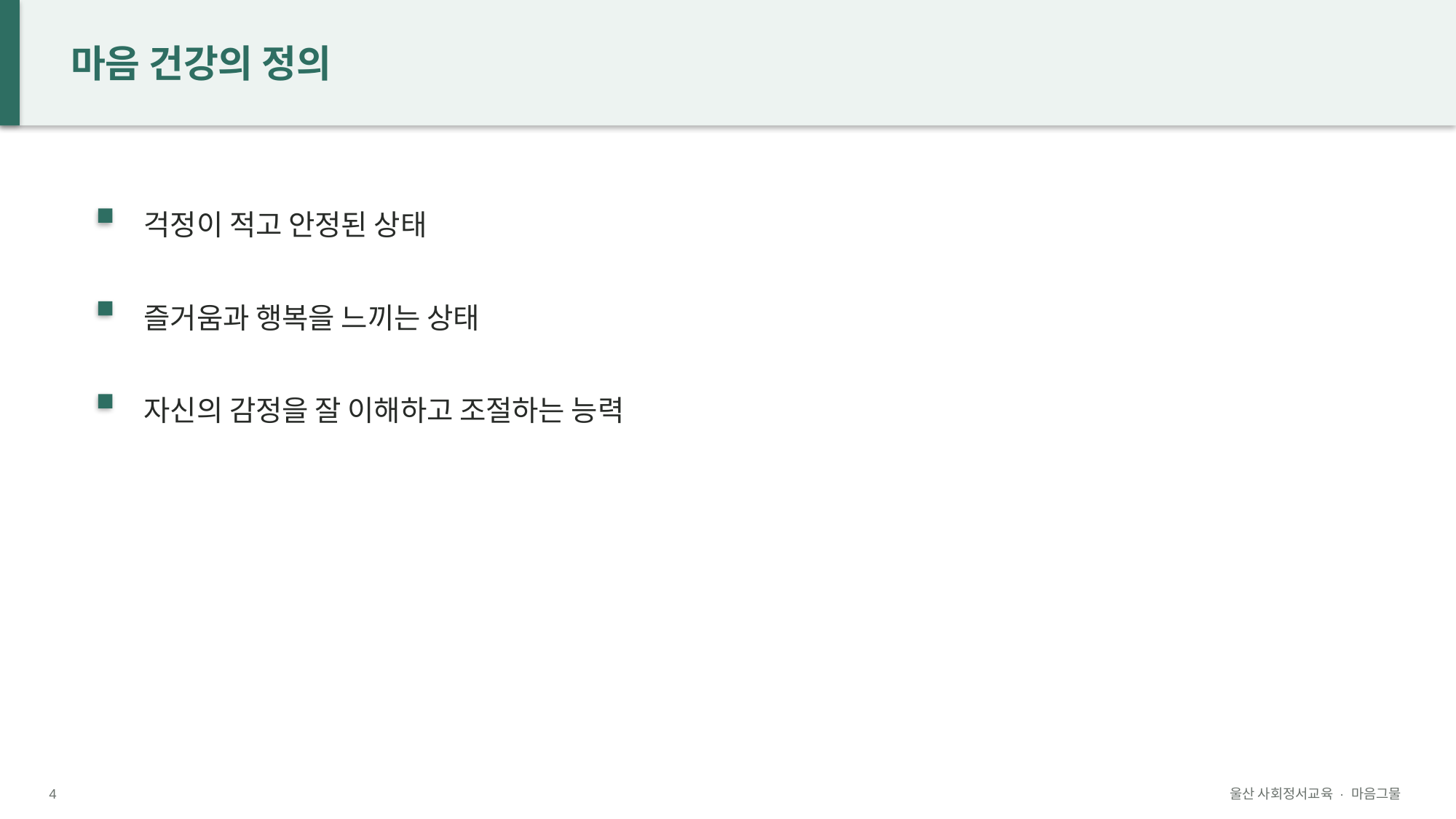

마음 건강의 정의
걱정이 적고 안정된 상태

즐거움과 행복을 느끼는 상태

자신의 감정을 잘 이해하고 조절하는 능력

4
울산 사회정서교육 · 마음그물